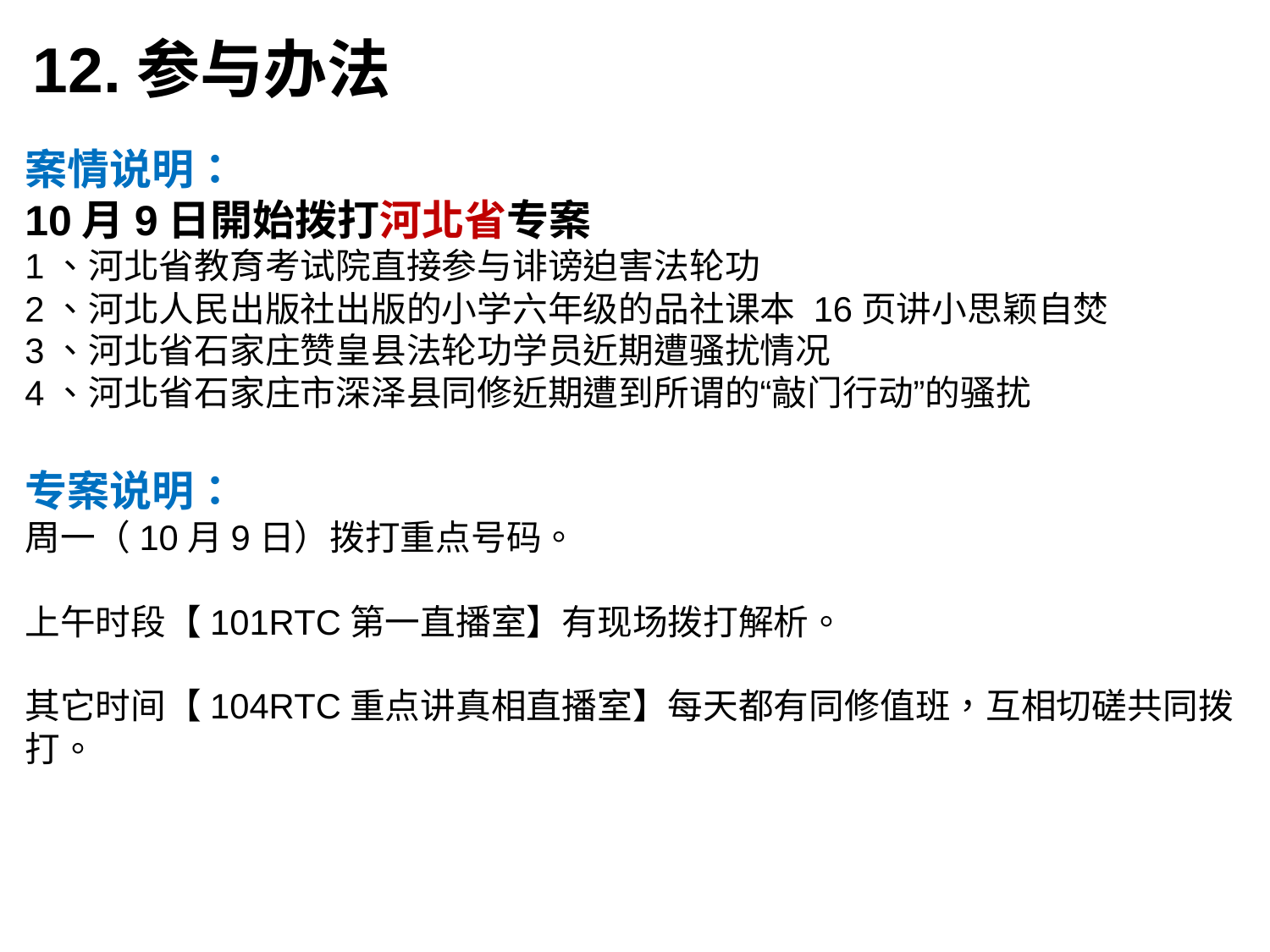

12.参与办法
案情说明：
10月9日開始拨打河北省专案
1、河北省教育考试院直接参与诽谤迫害法轮功
2、河北人民出版社出版的小学六年级的品社课本 16页讲小思颖自焚
3、河北省石家庄赞皇县法轮功学员近期遭骚扰情况
4、河北省石家庄市深泽县同修近期遭到所谓的“敲门行动”的骚扰

专案说明：
周一（10月9日）拨打重点号码。
上午时段【101RTC第一直播室】有现场拨打解析。

其它时间【104RTC重点讲真相直播室】每天都有同修值班，互相切磋共同拨打。